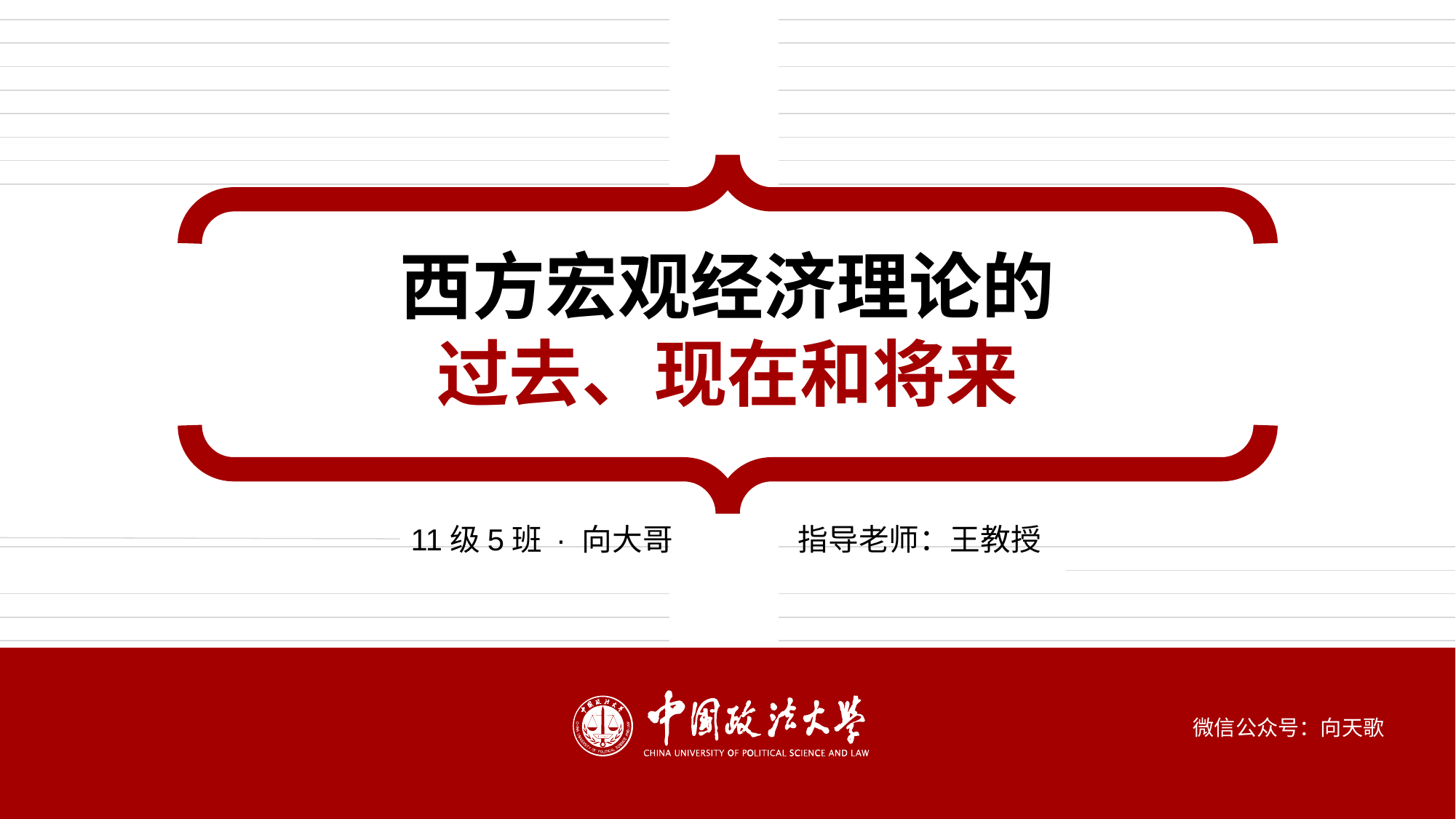

西方宏观经济理论的
过去、现在和将来
11级5班 · 向大哥
指导老师：王教授

微信公众号：向天歌